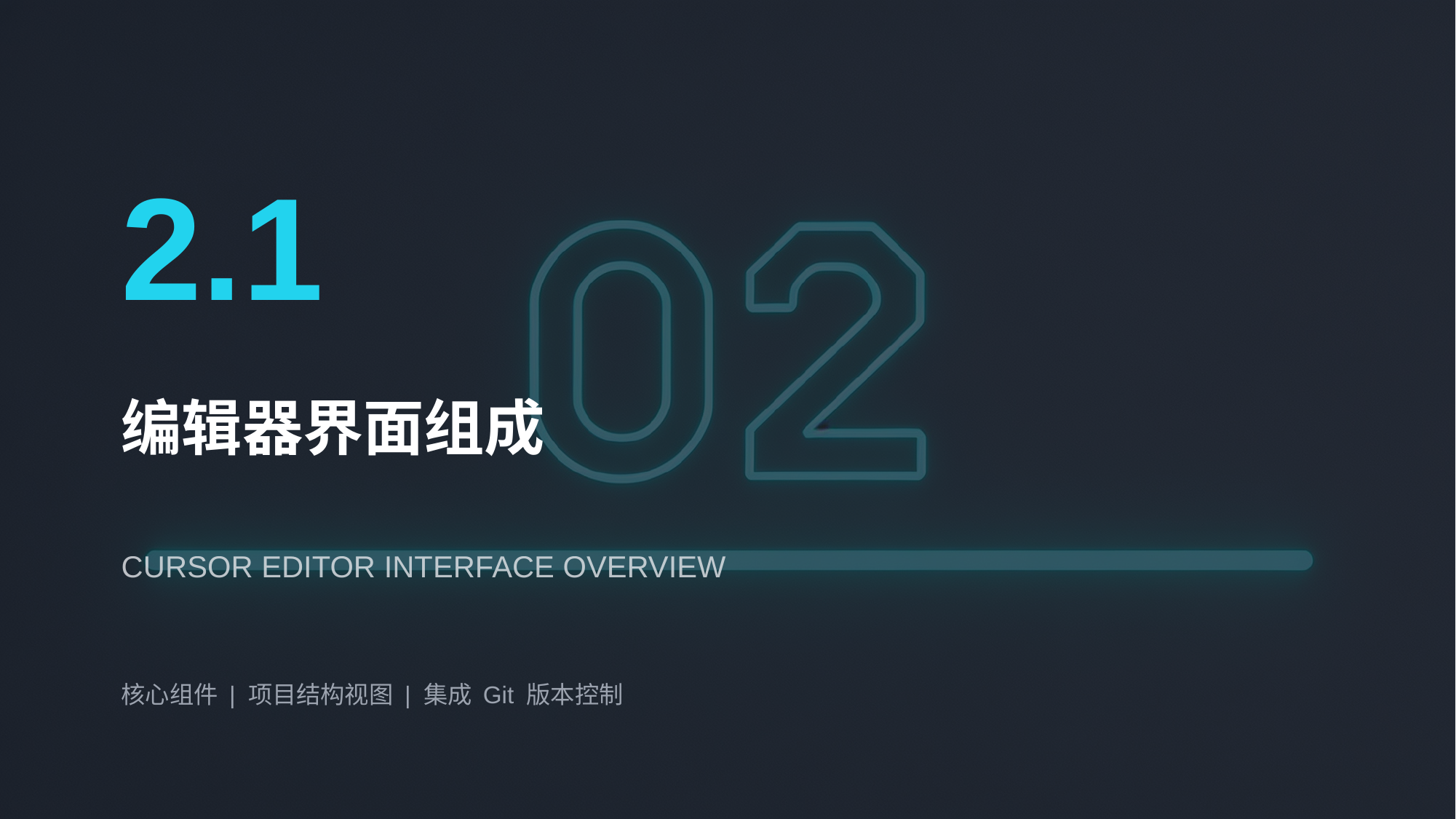

2.1
编辑器界面组成
CURSOR EDITOR INTERFACE OVERVIEW
核心组件 | 项目结构视图 | 集成 Git 版本控制